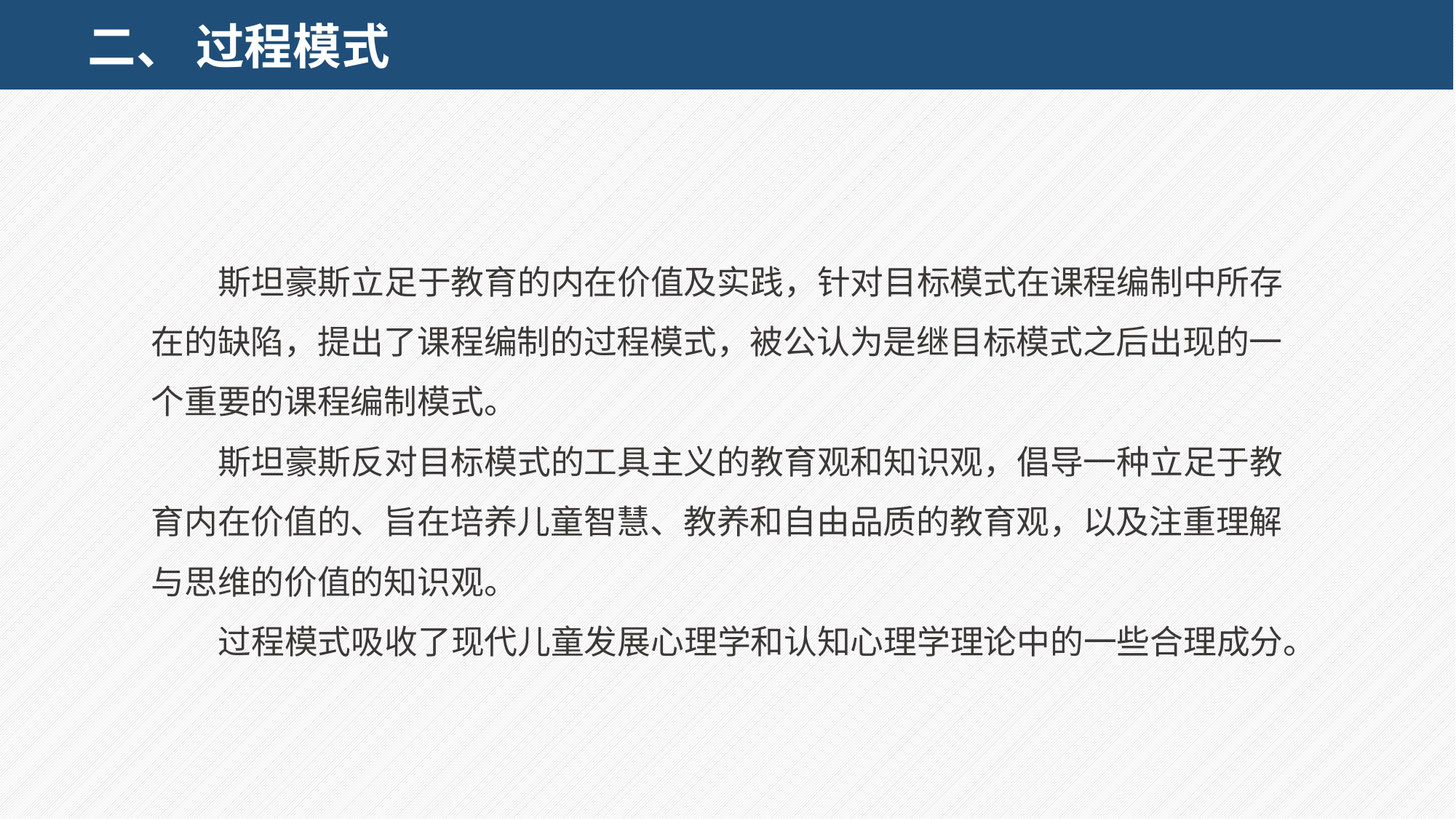

二、 过程模式
斯坦豪斯立足于教育的内在价值及实践，针对目标模式在课程编制中所存在的缺陷，提出了课程编制的过程模式，被公认为是继目标模式之后出现的一个重要的课程编制模式。
斯坦豪斯反对目标模式的工具主义的教育观和知识观，倡导一种立足于教育内在价值的、旨在培养儿童智慧、教养和自由品质的教育观，以及注重理解与思维的价值的知识观。
过程模式吸收了现代儿童发展心理学和认知心理学理论中的一些合理成分。